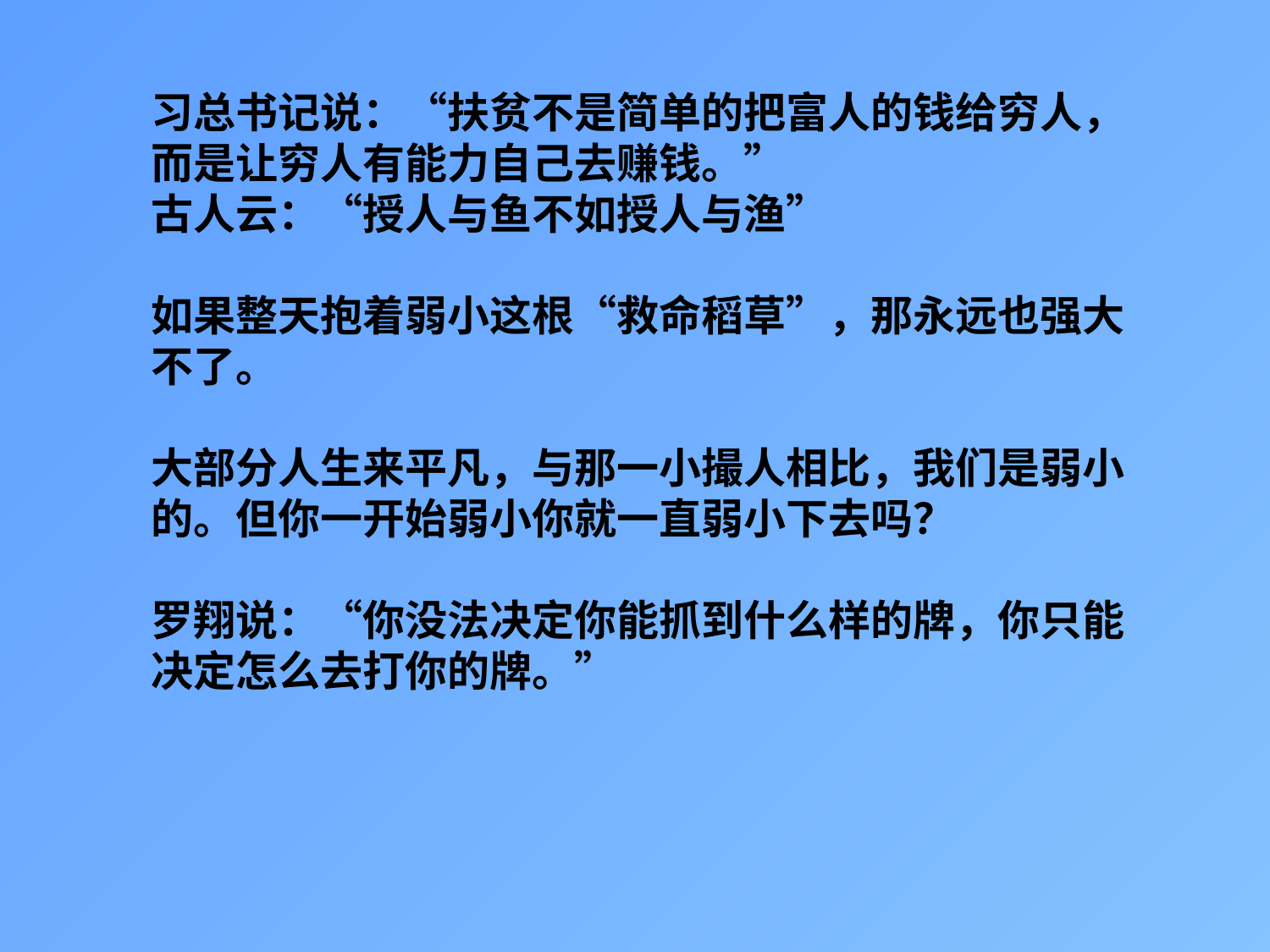

习总书记说：“扶贫不是简单的把富人的钱给穷人，而是让穷人有能力自己去赚钱。”
古人云：“授人与鱼不如授人与渔”

如果整天抱着弱小这根“救命稻草”，那永远也强大不了。

大部分人生来平凡，与那一小撮人相比，我们是弱小的。但你一开始弱小你就一直弱小下去吗？

罗翔说：“你没法决定你能抓到什么样的牌，你只能决定怎么去打你的牌。”